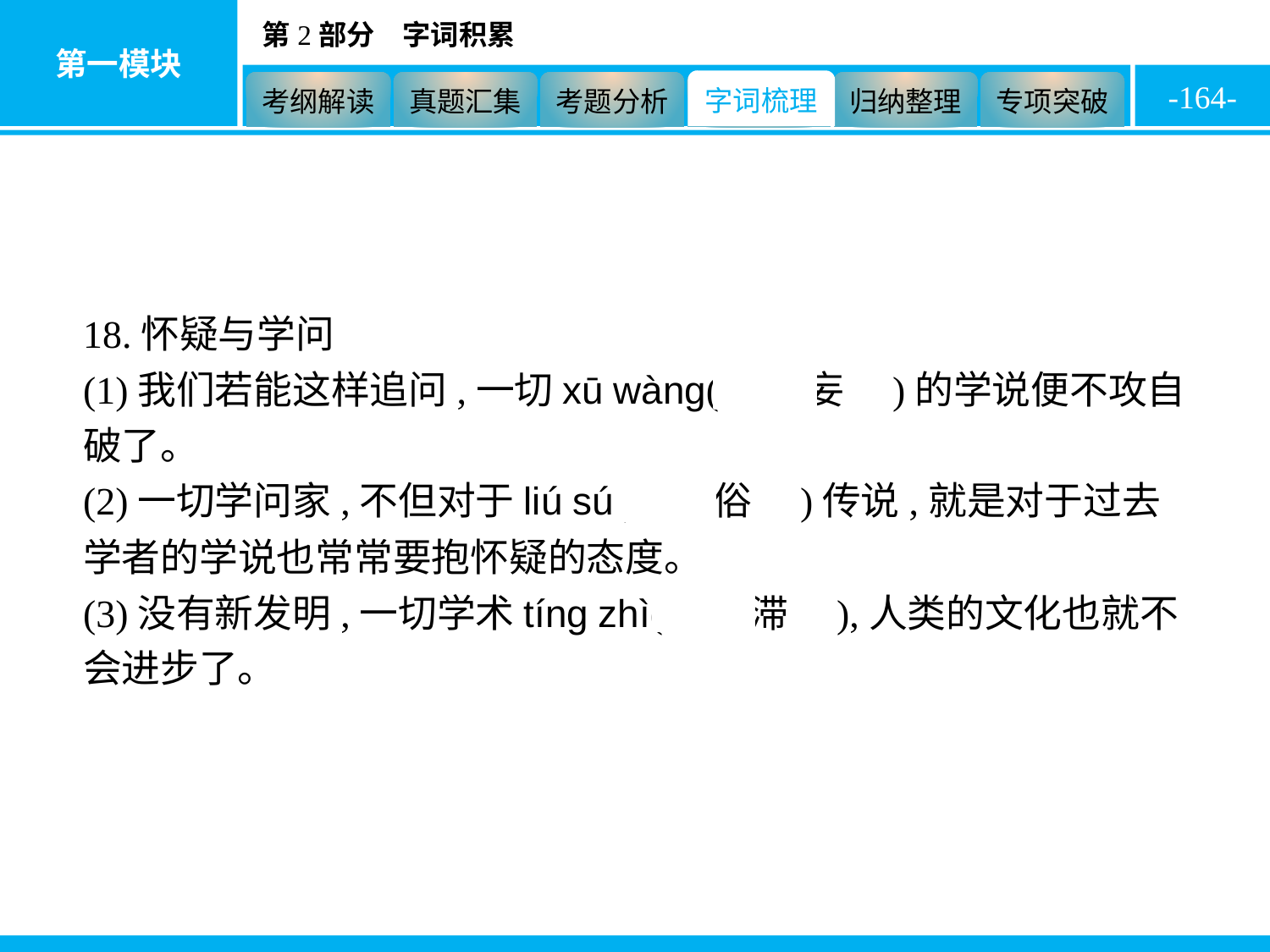

-164-
18.怀疑与学问
(1)我们若能这样追问,一切xū wàng(　虚妄　)的学说便不攻自破了。
(2)一切学问家,不但对于liú sú(　流俗　)传说,就是对于过去学者的学说也常常要抱怀疑的态度。
(3)没有新发明,一切学术tíng zhì(　停滞　),人类的文化也就不会进步了。